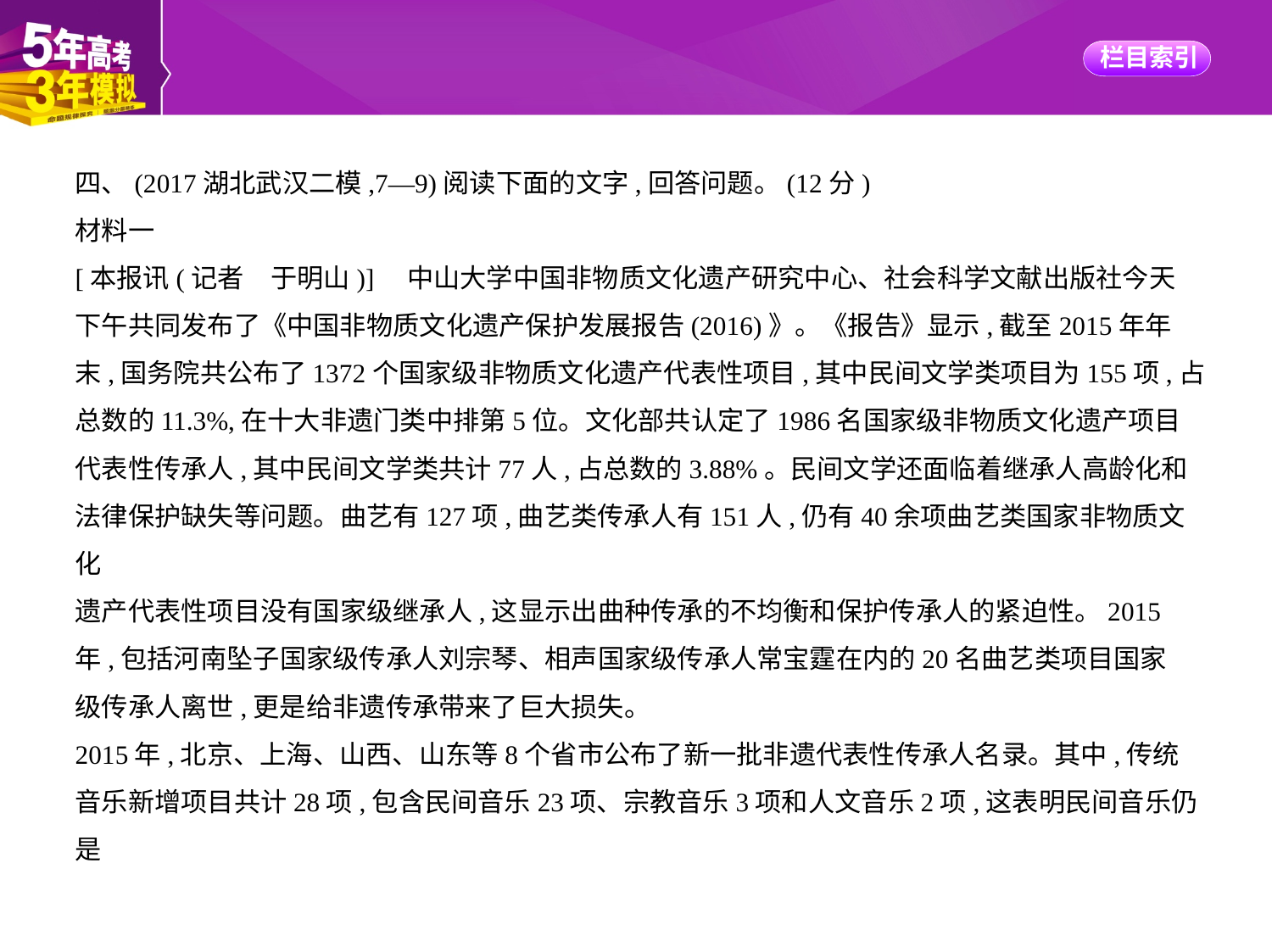

四、(2017湖北武汉二模,7—9)阅读下面的文字,回答问题。(12分)
材料一
[本报讯(记者　于明山)]    中山大学中国非物质文化遗产研究中心、社会科学文献出版社今天
下午共同发布了《中国非物质文化遗产保护发展报告(2016)》。《报告》显示,截至2015年年
末,国务院共公布了1372个国家级非物质文化遗产代表性项目,其中民间文学类项目为155项,占
总数的11.3%,在十大非遗门类中排第5位。文化部共认定了1986名国家级非物质文化遗产项目
代表性传承人,其中民间文学类共计77人,占总数的3.88%。民间文学还面临着继承人高龄化和
法律保护缺失等问题。曲艺有127项,曲艺类传承人有151人,仍有40余项曲艺类国家非物质文化
遗产代表性项目没有国家级继承人,这显示出曲种传承的不均衡和保护传承人的紧迫性。2015
年,包括河南坠子国家级传承人刘宗琴、相声国家级传承人常宝霆在内的20名曲艺类项目国家
级传承人离世,更是给非遗传承带来了巨大损失。
2015年,北京、上海、山西、山东等8个省市公布了新一批非遗代表性传承人名录。其中,传统
音乐新增项目共计28项,包含民间音乐23项、宗教音乐3项和人文音乐2项,这表明民间音乐仍是